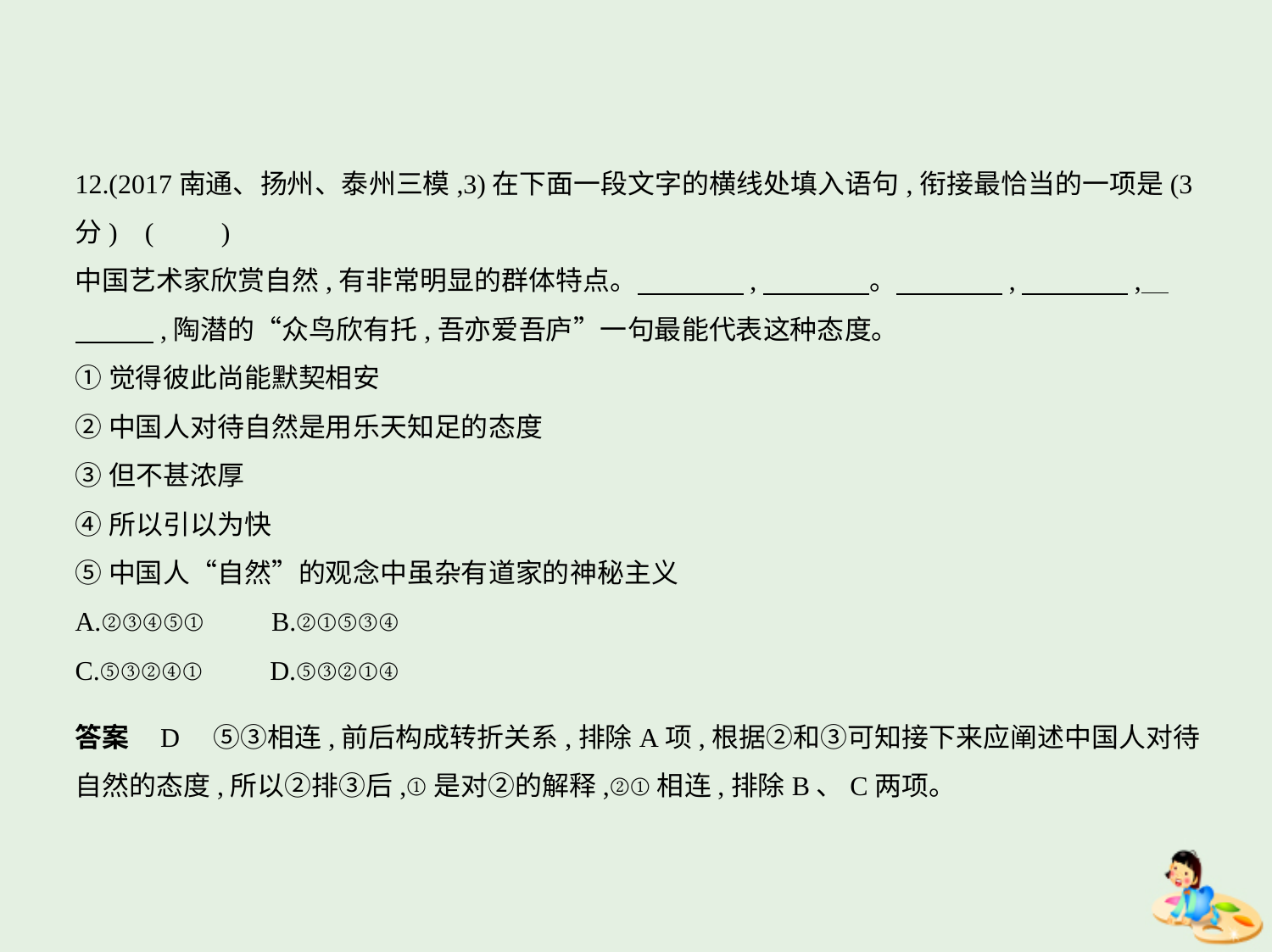

12.(2017南通、扬州、泰州三模,3)在下面一段文字的横线处填入语句,衔接最恰当的一项是(3
分) (　　)
中国艺术家欣赏自然,有非常明显的群体特点。　　　    ,　　　    。　　　    ,　　　    ,    
　　    ,陶潜的“众鸟欣有托,吾亦爱吾庐”一句最能代表这种态度。
①觉得彼此尚能默契相安
②中国人对待自然是用乐天知足的态度
③但不甚浓厚
④所以引以为快
⑤中国人“自然”的观念中虽杂有道家的神秘主义
A.②③④⑤①　　B.②①⑤③④
C.⑤③②④①　　D.⑤③②①④
答案    D　⑤③相连,前后构成转折关系,排除A项,根据②和③可知接下来应阐述中国人对待
自然的态度,所以②排③后,①是对②的解释,②①相连,排除B、C两项。